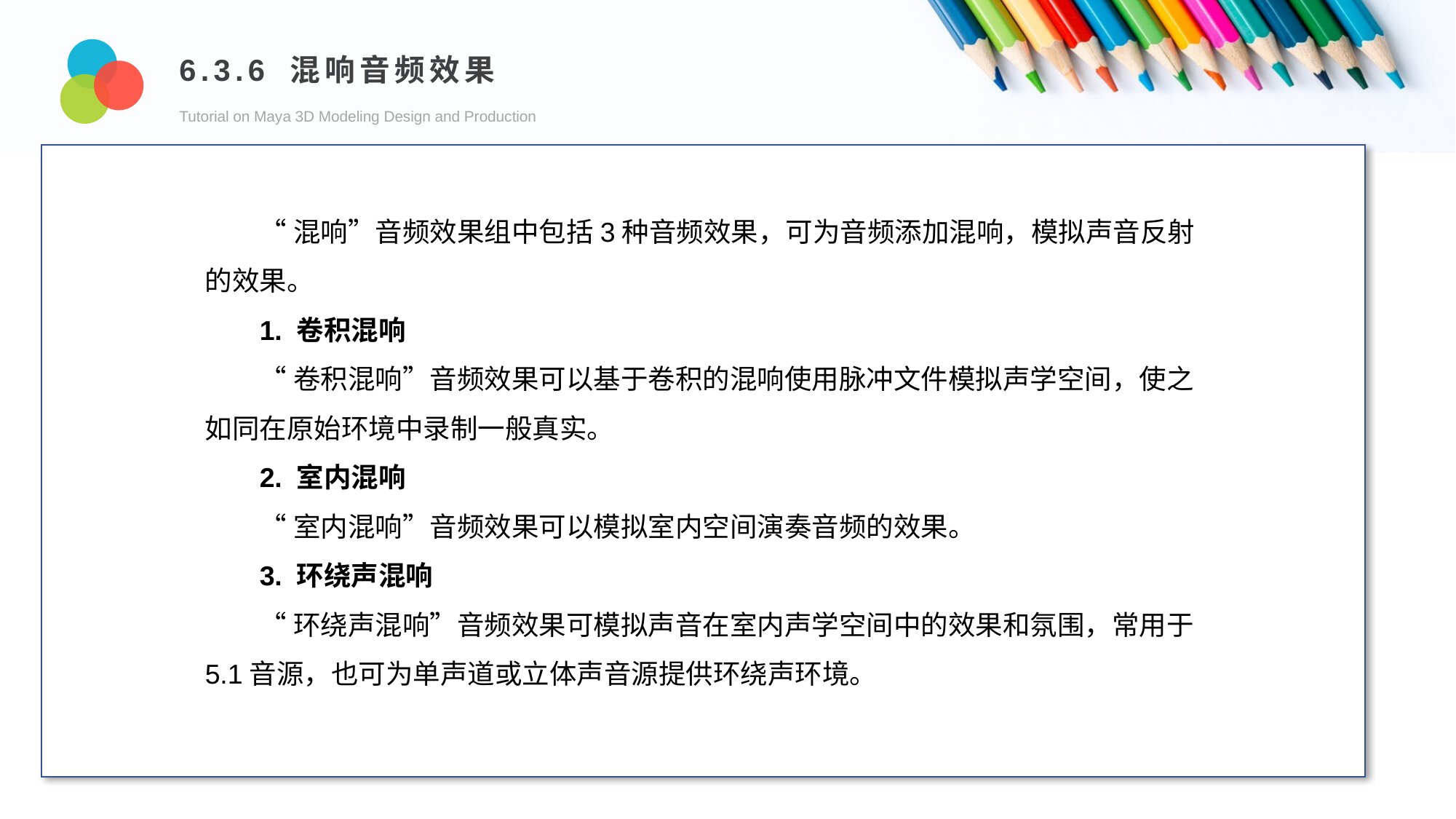

6.3.6 混响音频效果
Tutorial on Maya 3D Modeling Design and Production
Design and Production
“混响”音频效果组中包括3种音频效果，可为音频添加混响，模拟声音反射的效果。
1. 卷积混响
“卷积混响”音频效果可以基于卷积的混响使用脉冲文件模拟声学空间，使之如同在原始环境中录制一般真实。
2. 室内混响
“室内混响”音频效果可以模拟室内空间演奏音频的效果。
3. 环绕声混响
“环绕声混响”音频效果可模拟声音在室内声学空间中的效果和氛围，常用于5.1音源，也可为单声道或立体声音源提供环绕声环境。